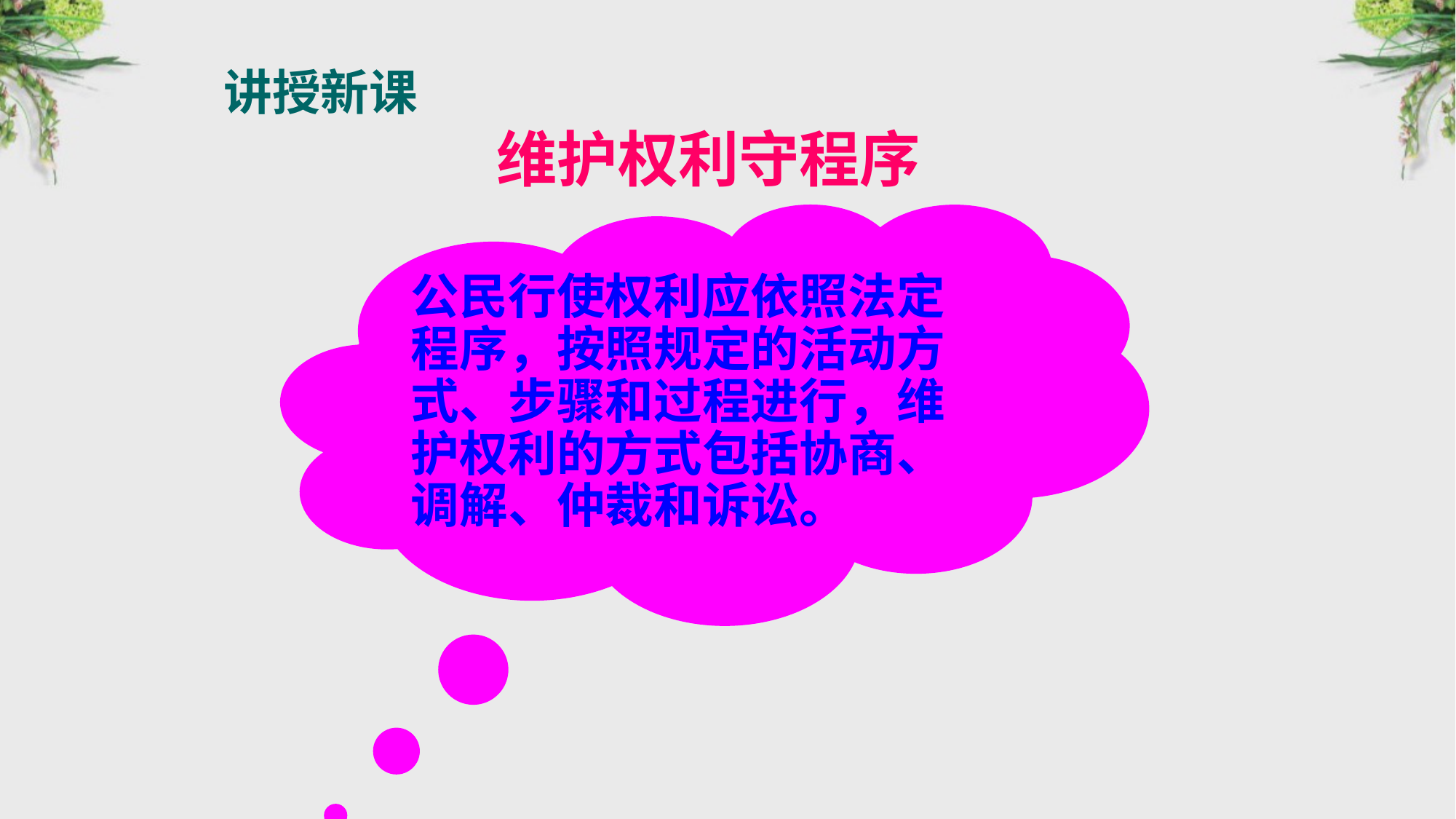

讲授新课
维护权利守程序
公民行使权利应依照法定程序，按照规定的活动方式、步骤和过程进行，维护权利的方式包括协商、调解、仲裁和诉讼。